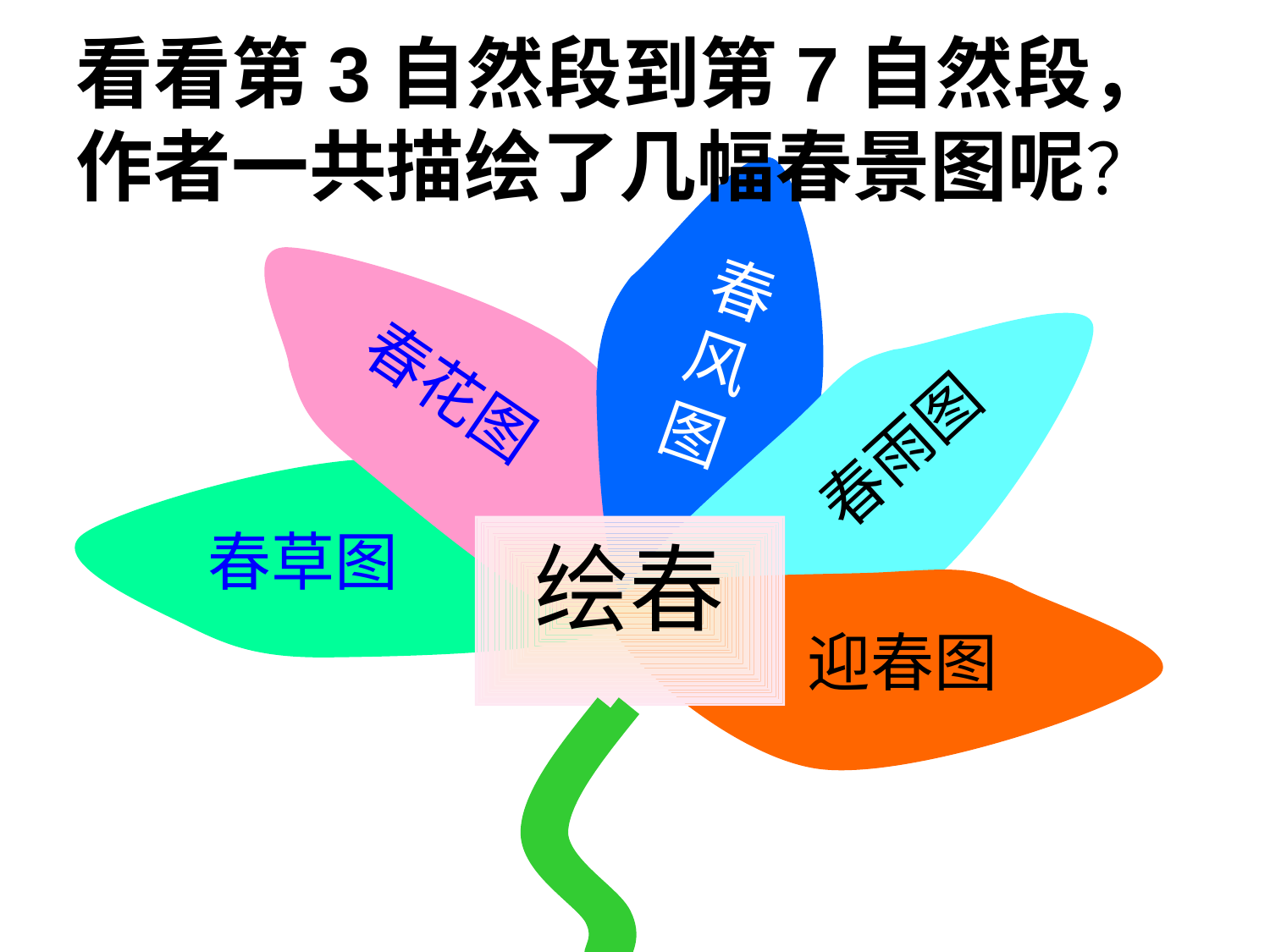

# 看看第3自然段到第7自然段，作者一共描绘了几幅春景图呢？

春风图

春花图
春雨图

春草图

绘春

迎春图